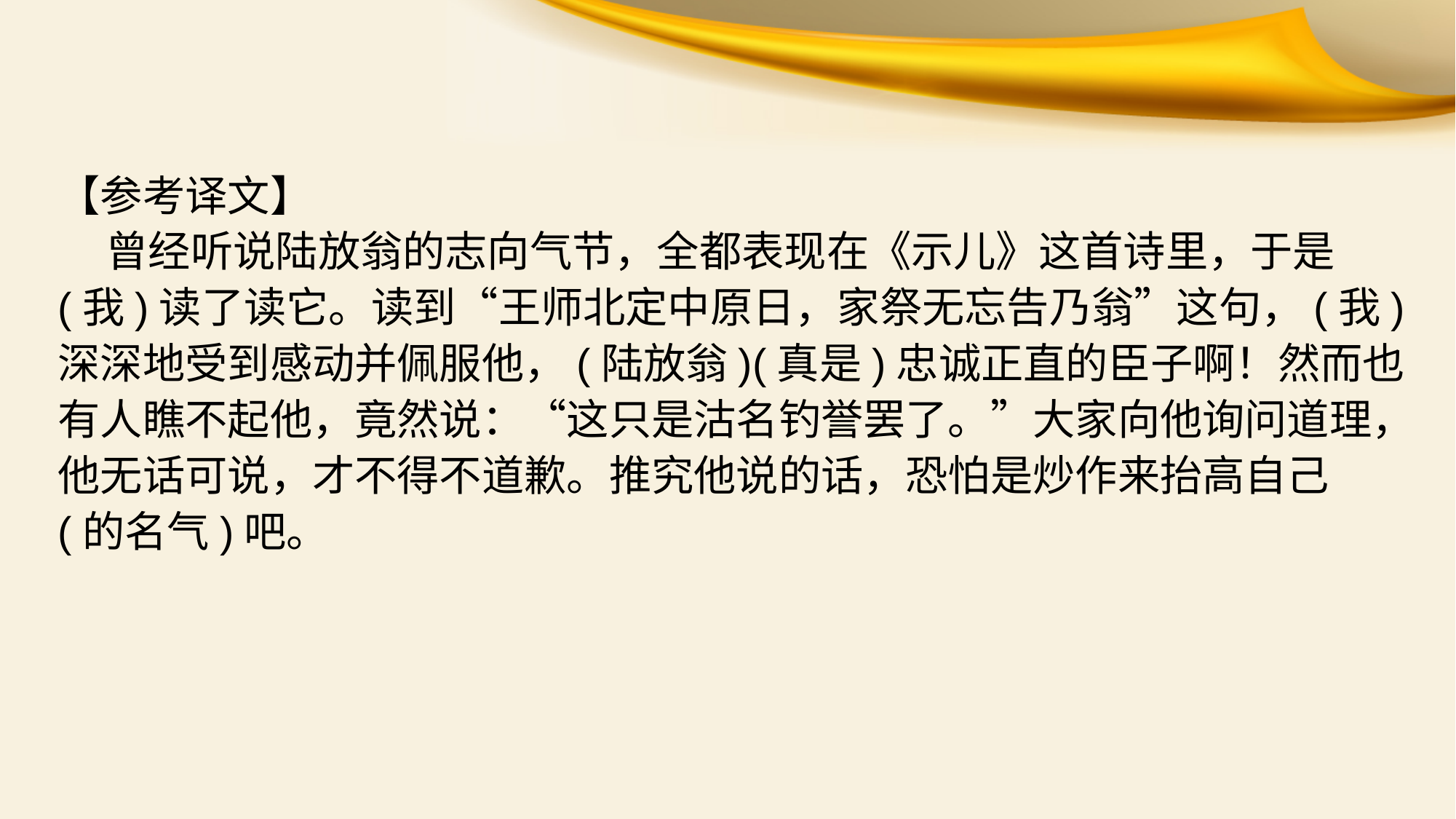

【参考译文】
    曾经听说陆放翁的志向气节，全都表现在《示儿》这首诗里，于是(我)读了读它。读到“王师北定中原日，家祭无忘告乃翁”这句，(我)深深地受到感动并佩服他，(陆放翁)(真是)忠诚正直的臣子啊！然而也有人瞧不起他，竟然说：“这只是沽名钓誉罢了。”大家向他询问道理，他无话可说，才不得不道歉。推究他说的话，恐怕是炒作来抬高自己(的名气)吧。